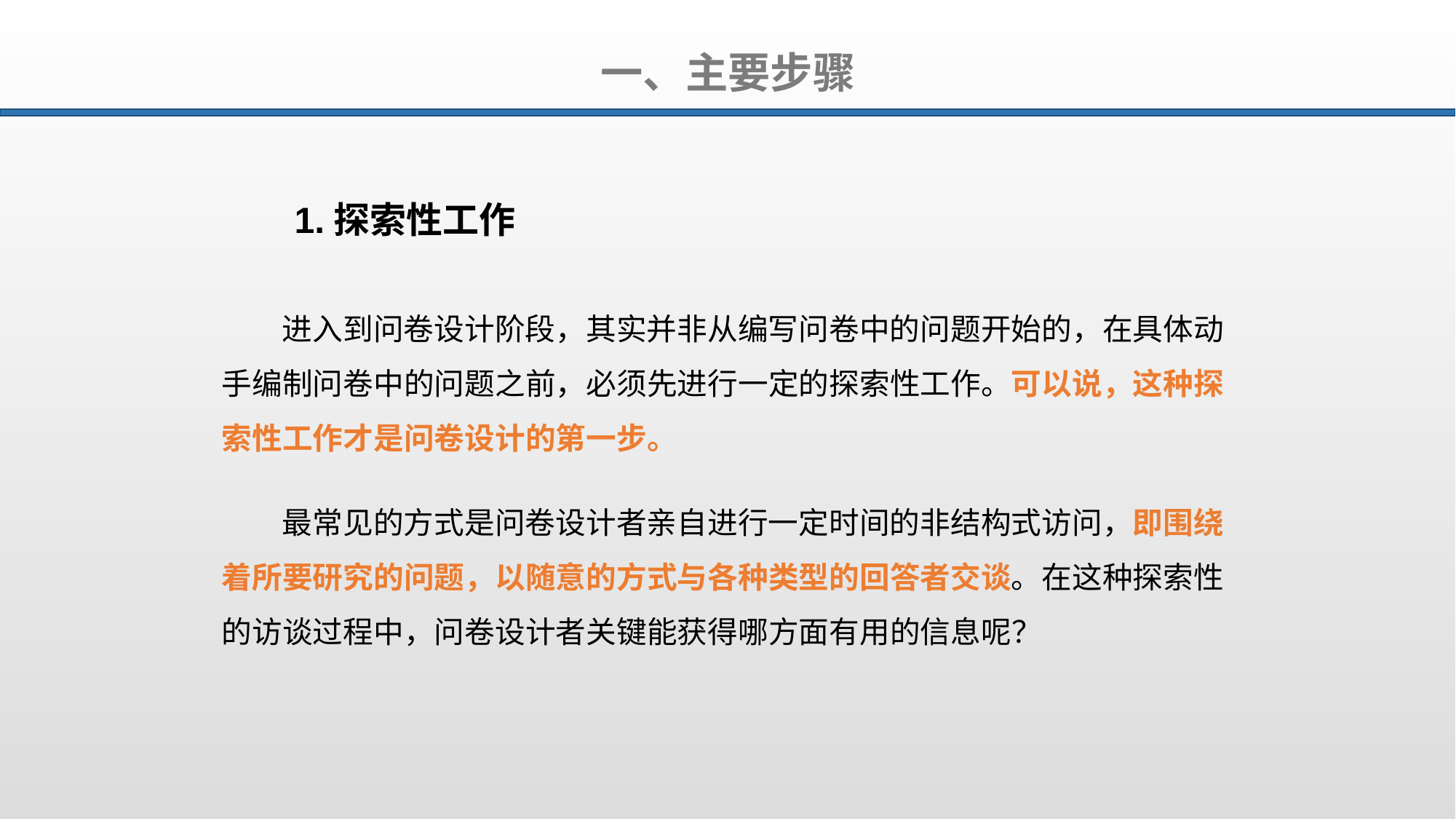

一、主要步骤

1.探索性工作
进入到问卷设计阶段，其实并非从编写问卷中的问题开始的，在具体动手编制问卷中的问题之前，必须先进行一定的探索性工作。可以说，这种探索性工作才是问卷设计的第一步。
最常见的方式是问卷设计者亲自进行一定时间的非结构式访问，即围绕着所要研究的问题，以随意的方式与各种类型的回答者交谈。在这种探索性的访谈过程中，问卷设计者关键能获得哪方面有用的信息呢？